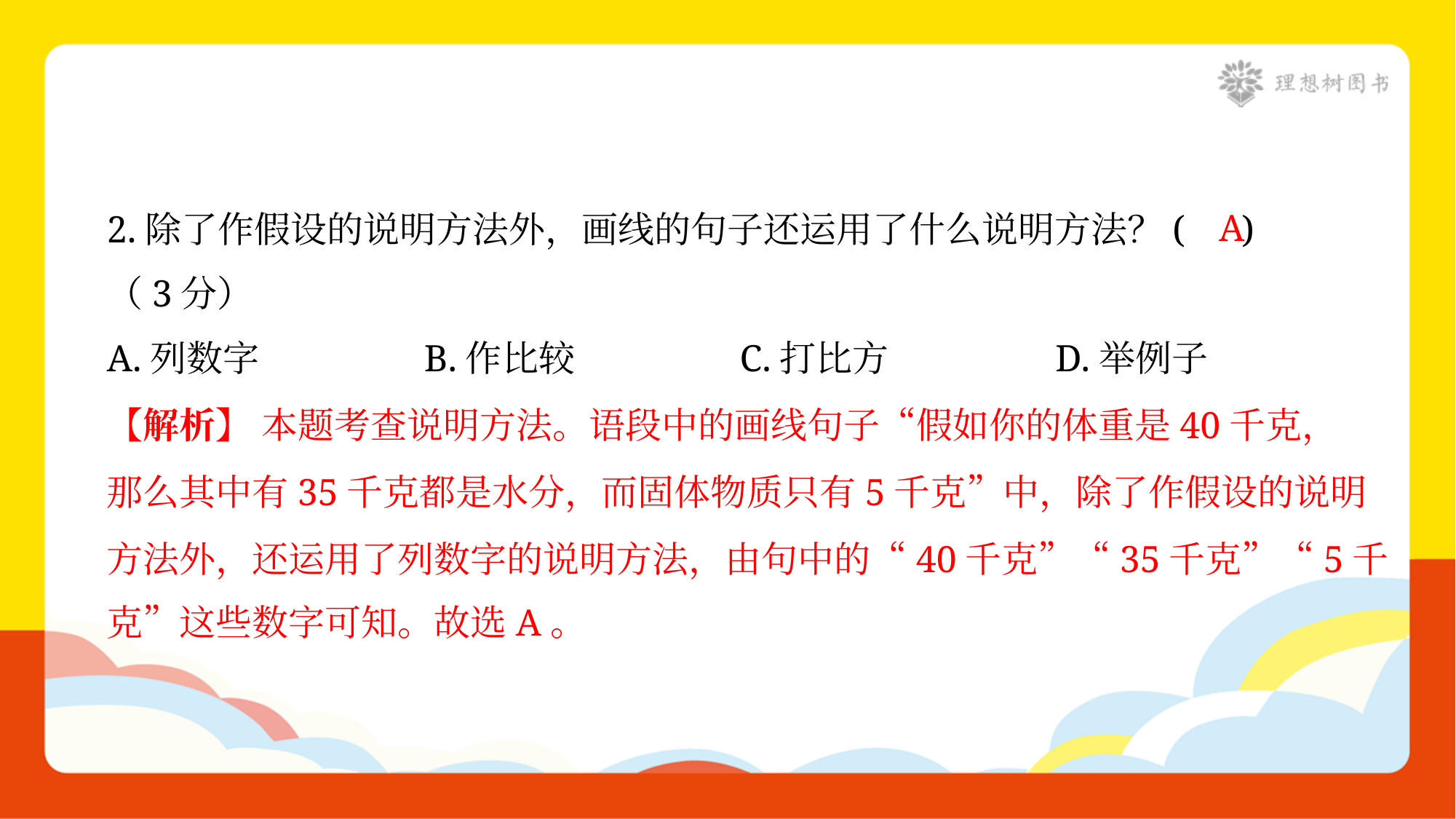

2.除了作假设的说明方法外，画线的句子还运用了什么说明方法？(      )
（3分）
A
A.列数字	B.作比较	C.打比方	D.举例子
【解析】 本题考查说明方法。语段中的画线句子“假如你的体重是40千克，
那么其中有35千克都是水分，而固体物质只有5千克”中，除了作假设的说明
方法外，还运用了列数字的说明方法，由句中的“40千克”“35千克”“5千
克”这些数字可知。故选A。